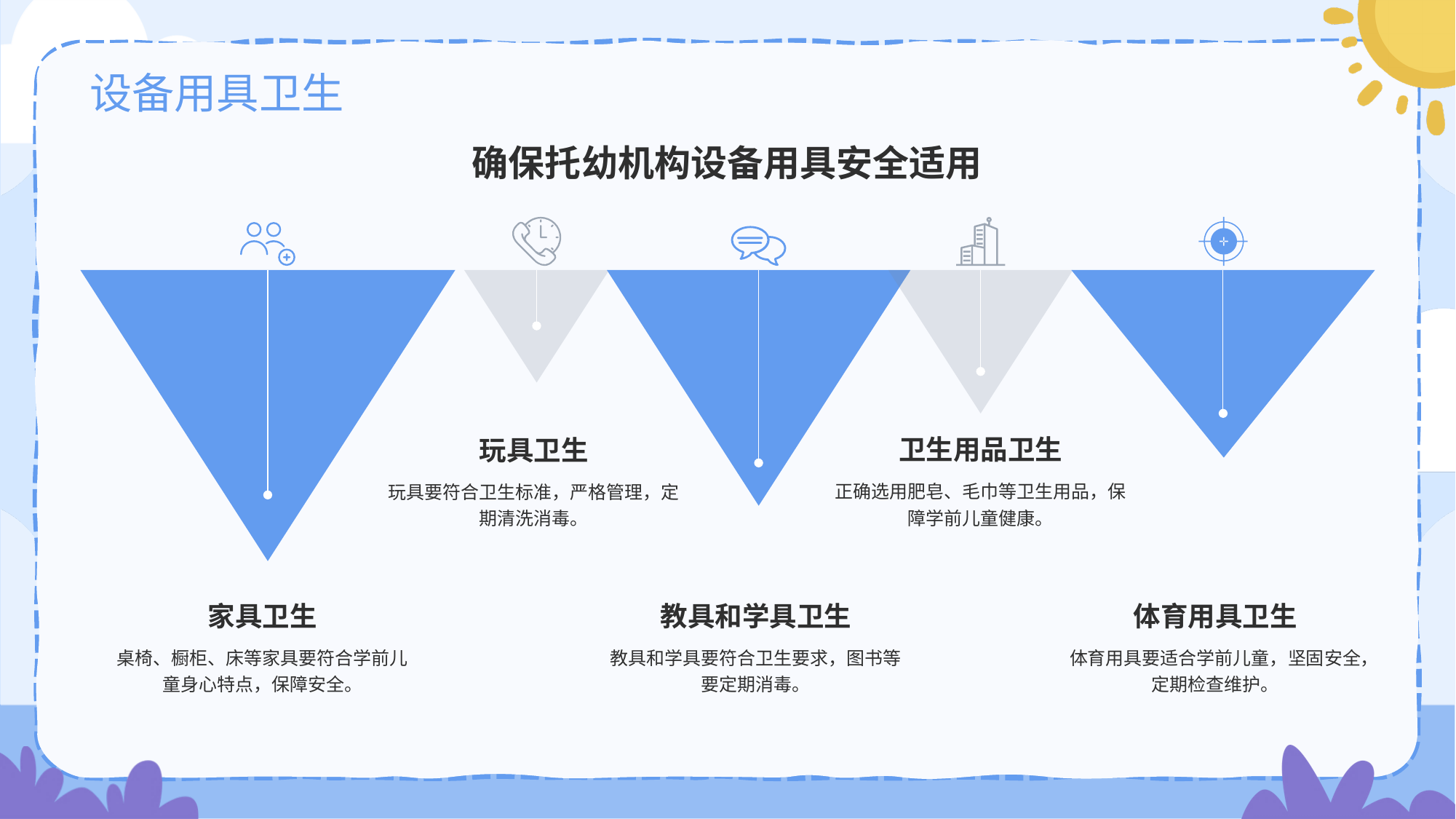

# 设备用具卫生
确保托幼机构设备用具安全适用

玩具卫生
玩具要符合卫生标准，严格管理，定期清洗消毒。

卫生用品卫生
正确选用肥皂、毛巾等卫生用品，保障学前儿童健康。

体育用具卫生
体育用具要适合学前儿童，坚固安全，定期检查维护。

家具卫生
桌椅、橱柜、床等家具要符合学前儿童身心特点，保障安全。

教具和学具卫生
教具和学具要符合卫生要求，图书等要定期消毒。